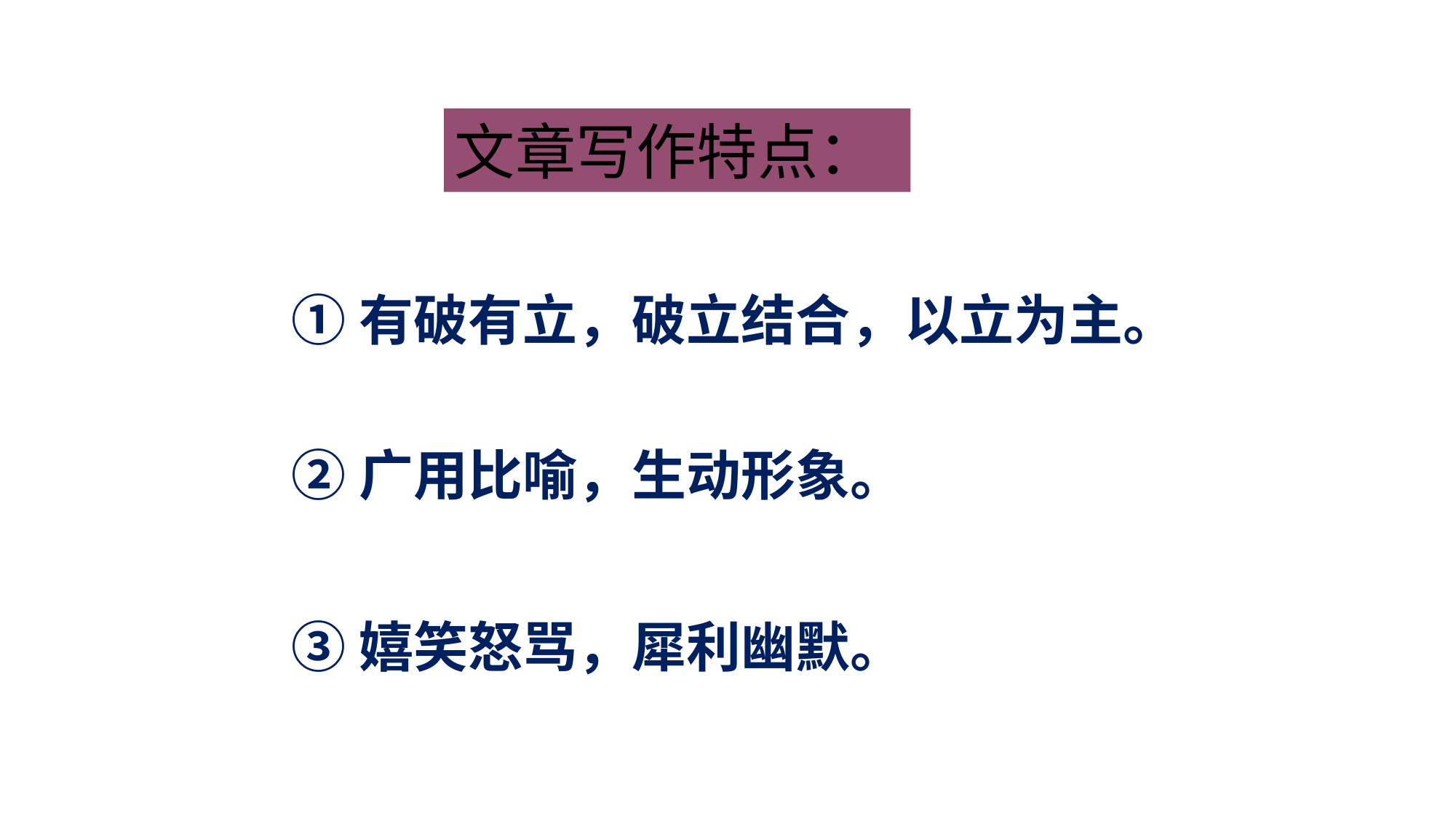

文章写作特点：
①有破有立，破立结合，以立为主。
②广用比喻，生动形象。
③嬉笑怒骂，犀利幽默。